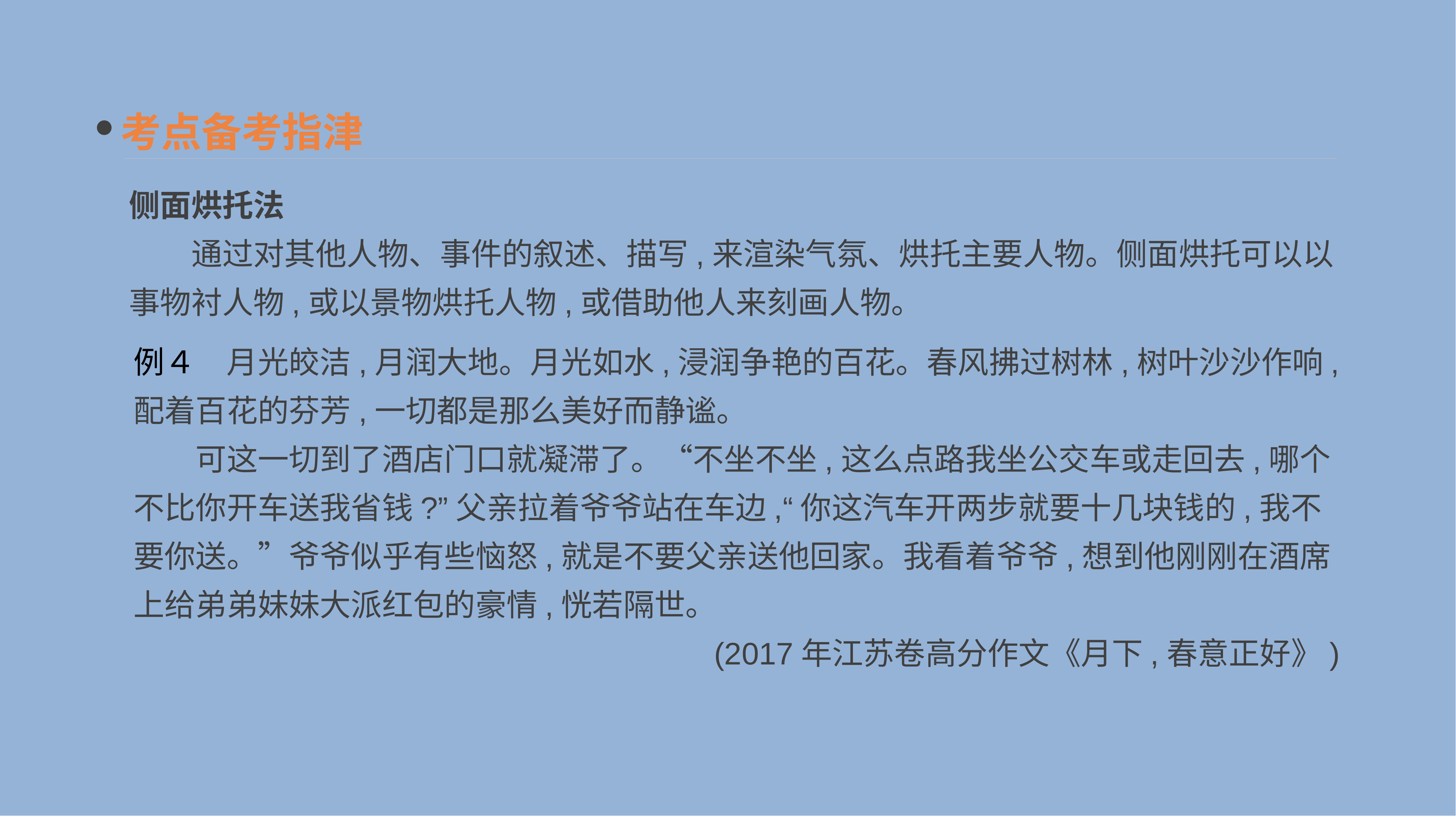

考点备考指津

侧面烘托法
　　通过对其他人物、事件的叙述、描写,来渲染气氛、烘托主要人物。侧面烘托可以以事物衬人物,或以景物烘托人物,或借助他人来刻画人物。
例４　月光皎洁,月润大地。月光如水,浸润争艳的百花。春风拂过树林,树叶沙沙作响,配着百花的芬芳,一切都是那么美好而静谧。
　　可这一切到了酒店门口就凝滞了。“不坐不坐,这么点路我坐公交车或走回去,哪个不比你开车送我省钱?”父亲拉着爷爷站在车边,“你这汽车开两步就要十几块钱的,我不要你送。”爷爷似乎有些恼怒,就是不要父亲送他回家。我看着爷爷,想到他刚刚在酒席上给弟弟妹妹大派红包的豪情,恍若隔世。
(2017年江苏卷高分作文《月下,春意正好》)